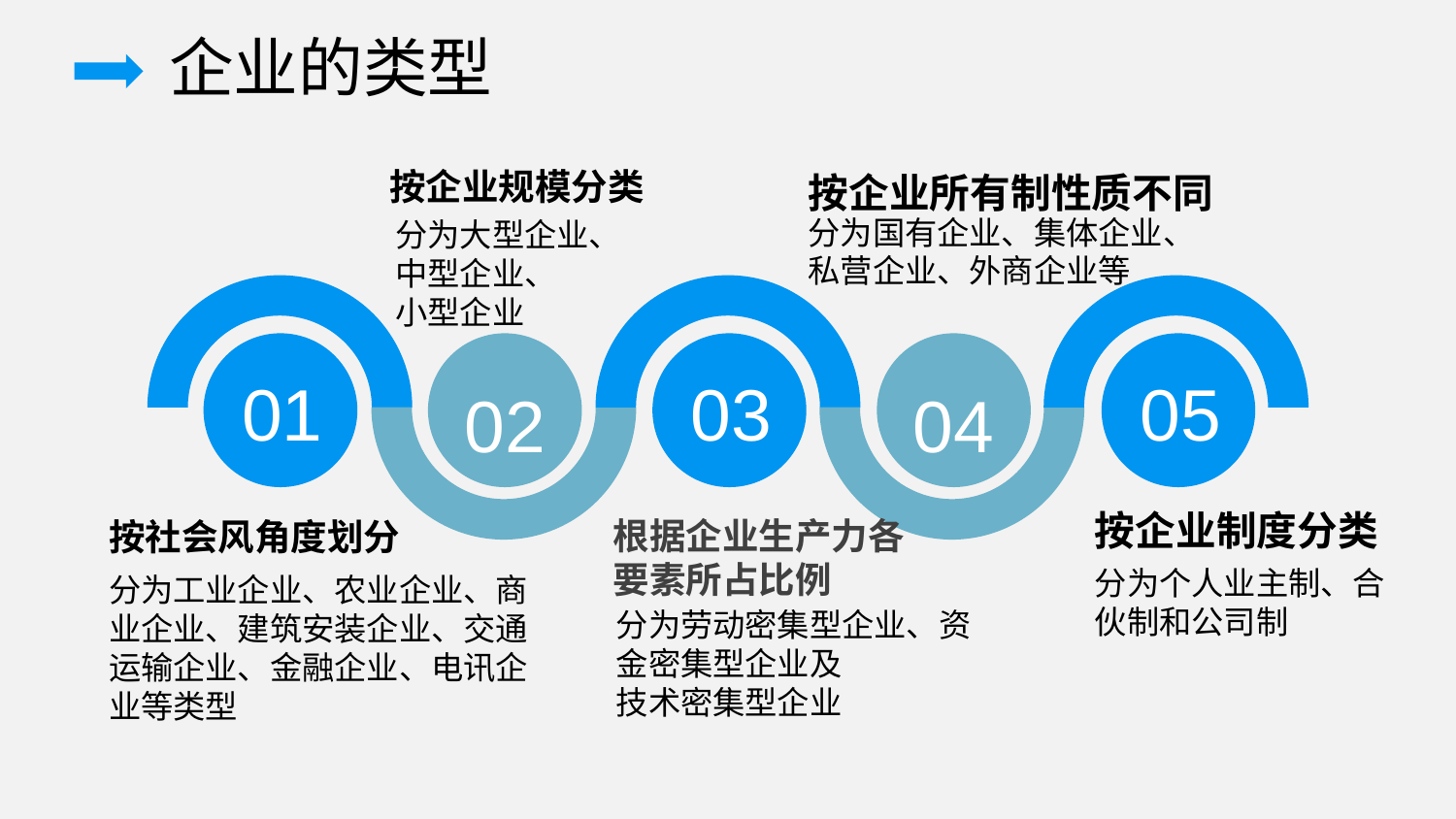

企业的类型
按企业规模分类
按企业所有制性质不同
分为国有企业、集体企业、
私营企业、外商企业等
分为大型企业、
中型企业、
小型企业

01
02
03
04
05
按企业制度分类
按社会风角度划分
根据企业生产力各要素所占比例
分为个人业主制、合伙制和公司制
分为工业企业、农业企业、商业企业、建筑安装企业、交通运输企业、金融企业、电讯企业等类型
分为劳动密集型企业、资金密集型企业及
技术密集型企业